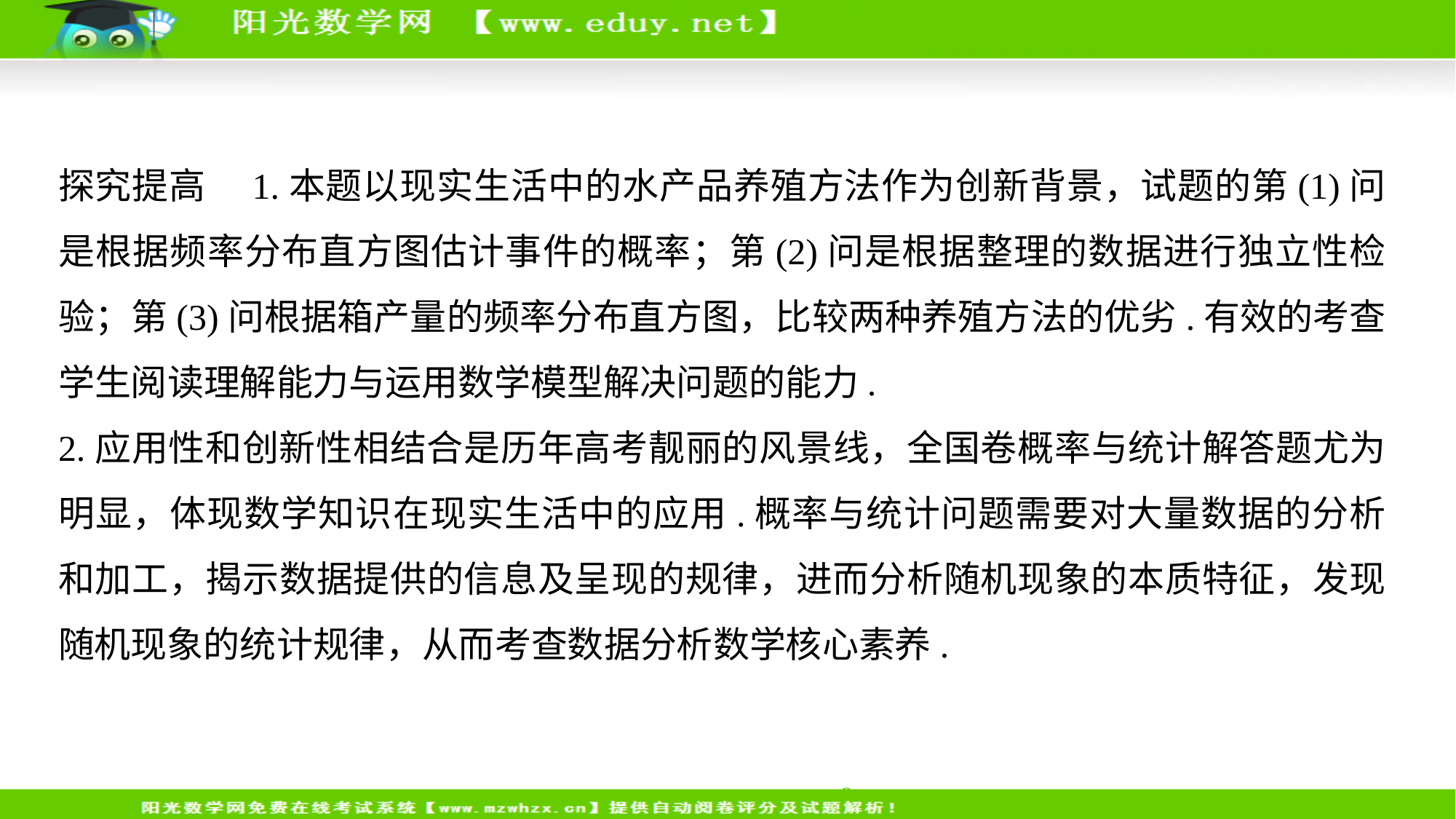

探究提高　1.本题以现实生活中的水产品养殖方法作为创新背景，试题的第(1)问是根据频率分布直方图估计事件的概率；第(2)问是根据整理的数据进行独立性检验；第(3)问根据箱产量的频率分布直方图，比较两种养殖方法的优劣.有效的考查学生阅读理解能力与运用数学模型解决问题的能力.
2.应用性和创新性相结合是历年高考靓丽的风景线，全国卷概率与统计解答题尤为明显，体现数学知识在现实生活中的应用.概率与统计问题需要对大量数据的分析和加工，揭示数据提供的信息及呈现的规律，进而分析随机现象的本质特征，发现随机现象的统计规律，从而考查数据分析数学核心素养.